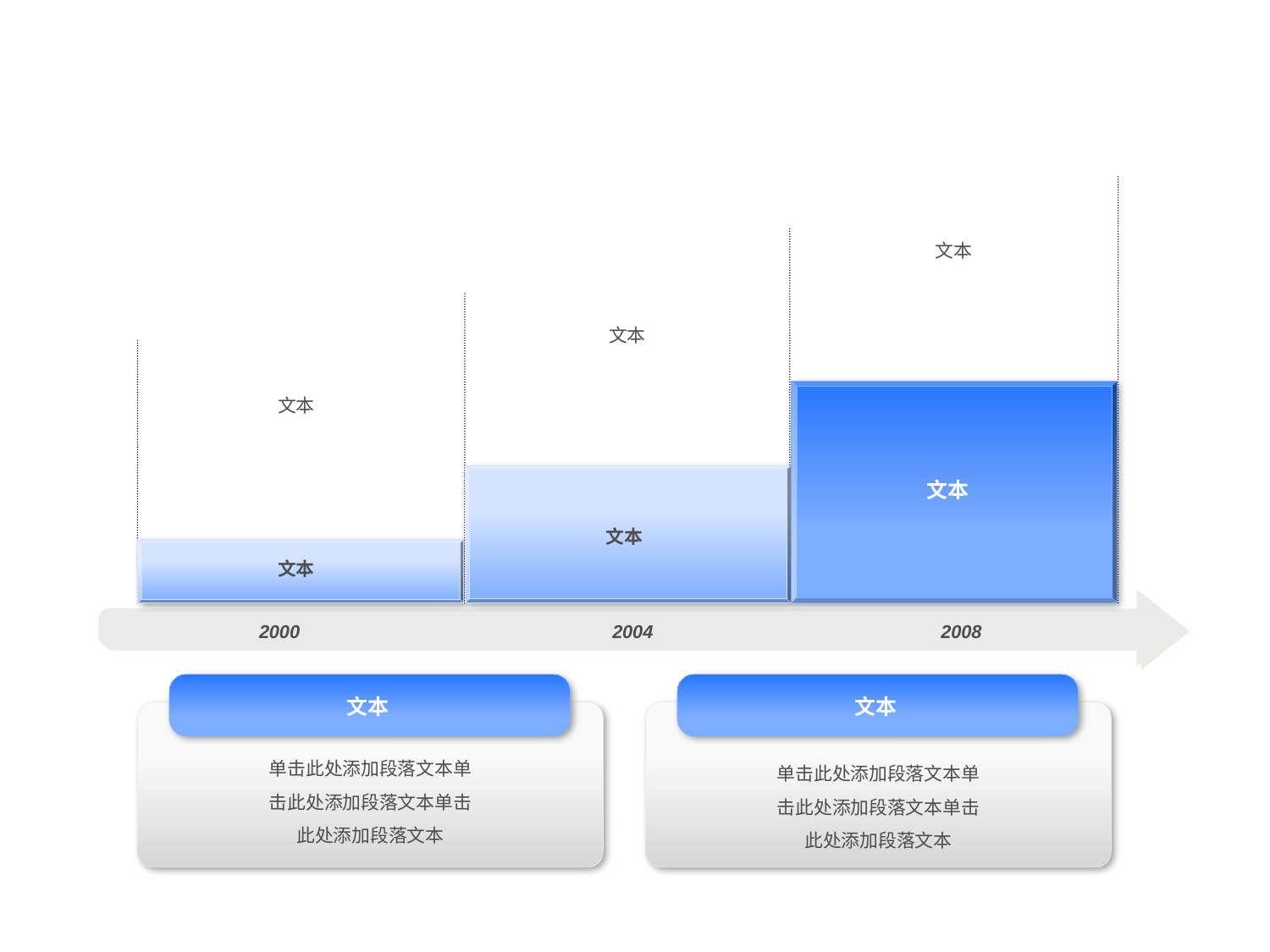

文本

文本

文本

文本
文本

文本

2000
2004
2008

文本
文本

单击此处添加段落文本单击此处添加段落文本单击此处添加段落文本
单击此处添加段落文本单击此处添加段落文本单击此处添加段落文本